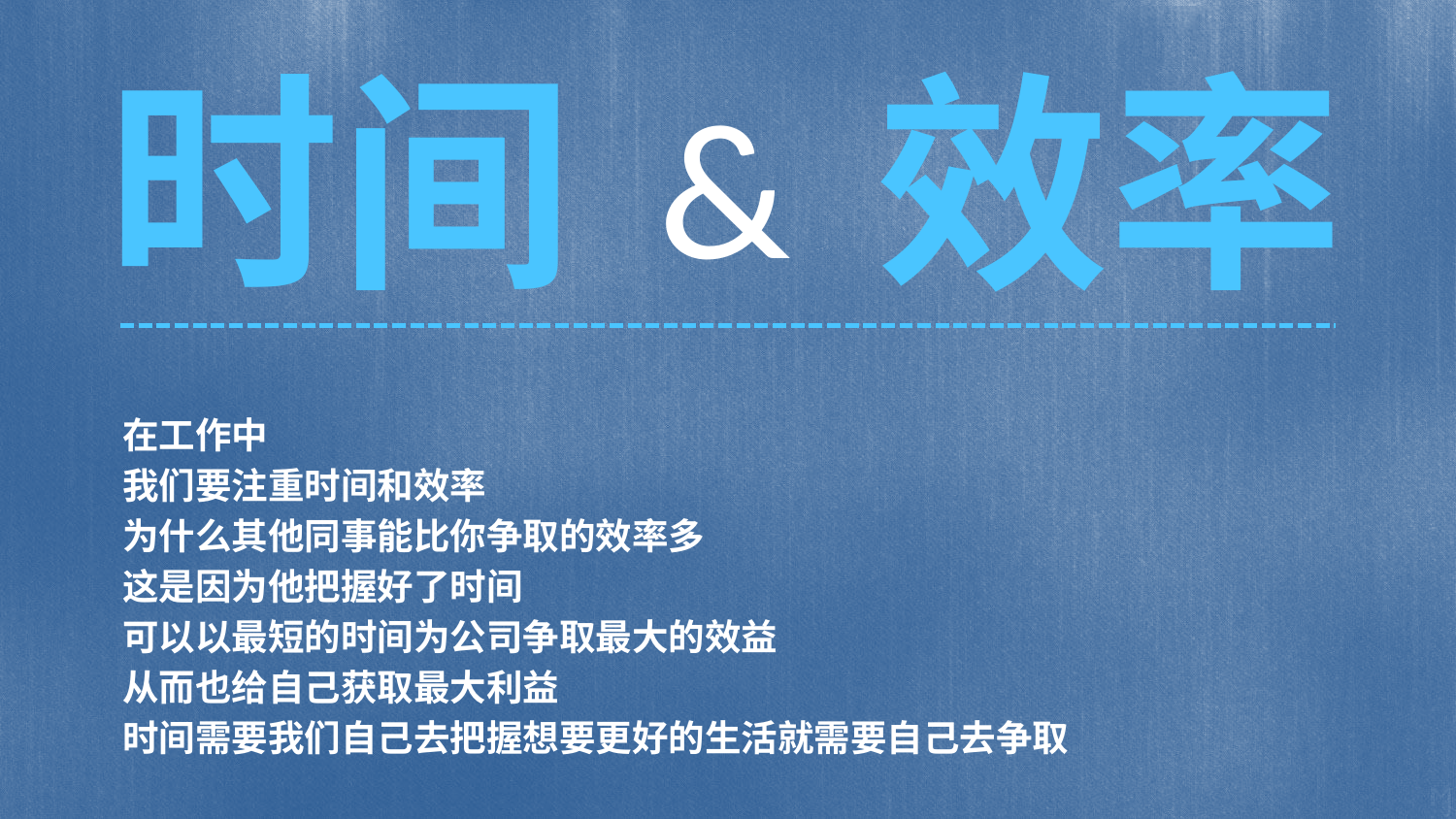

时间
效率
&
在工作中
我们要注重时间和效率
为什么其他同事能比你争取的效率多
这是因为他把握好了时间
可以以最短的时间为公司争取最大的效益
从而也给自己获取最大利益
时间需要我们自己去把握想要更好的生活就需要自己去争取
更多精美ppt下载请点击：ppt宝藏_www.pptbz.com